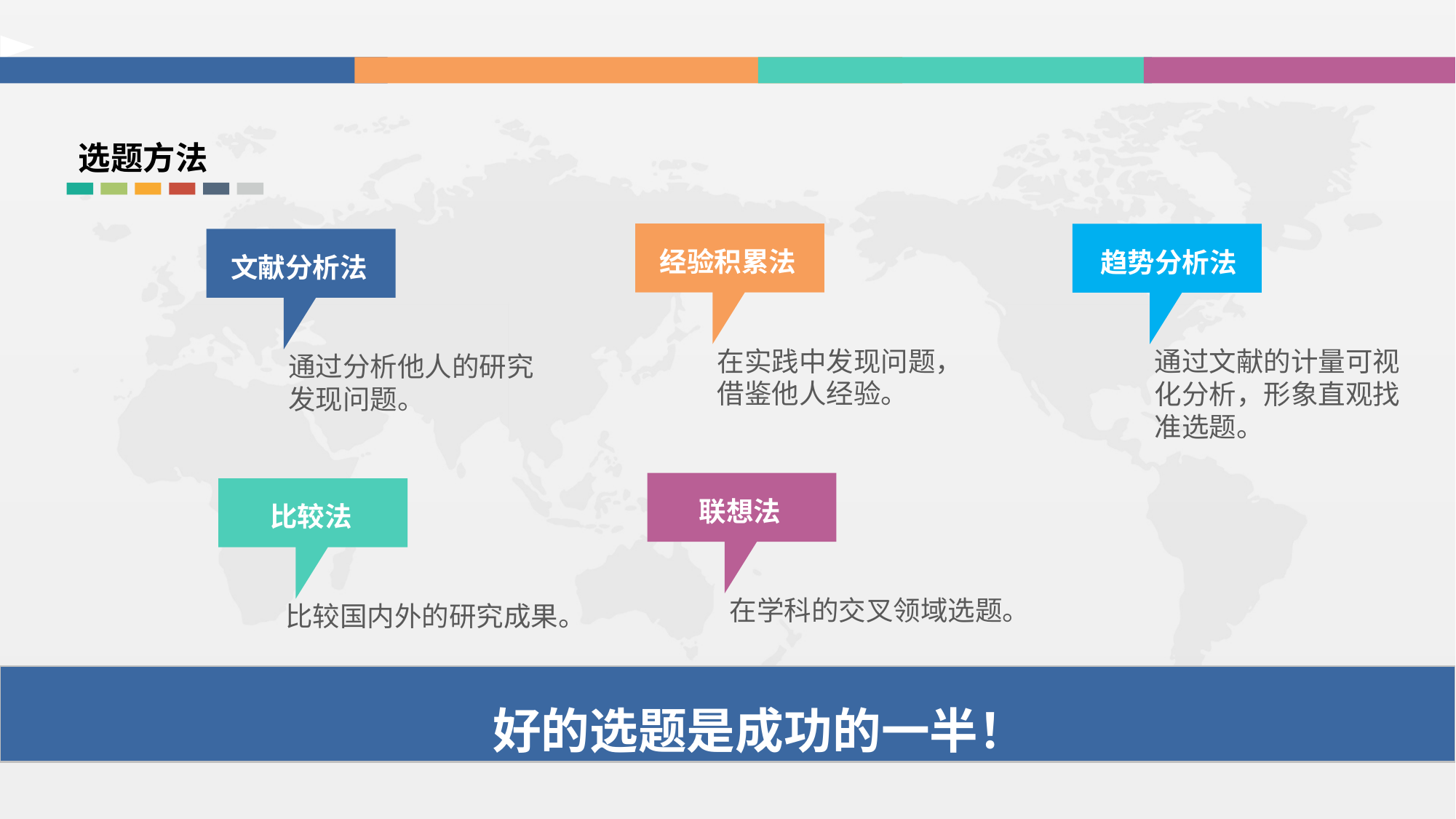

选题方法

经验积累法
趋势分析法
文献分析法
在实践中发现问题，借鉴他人经验。
通过文献的计量可视化分析，形象直观找准选题。
通过分析他人的研究发现问题。

联想法
比较法
在学科的交叉领域选题。
比较国内外的研究成果。
好的选题是成功的一半！